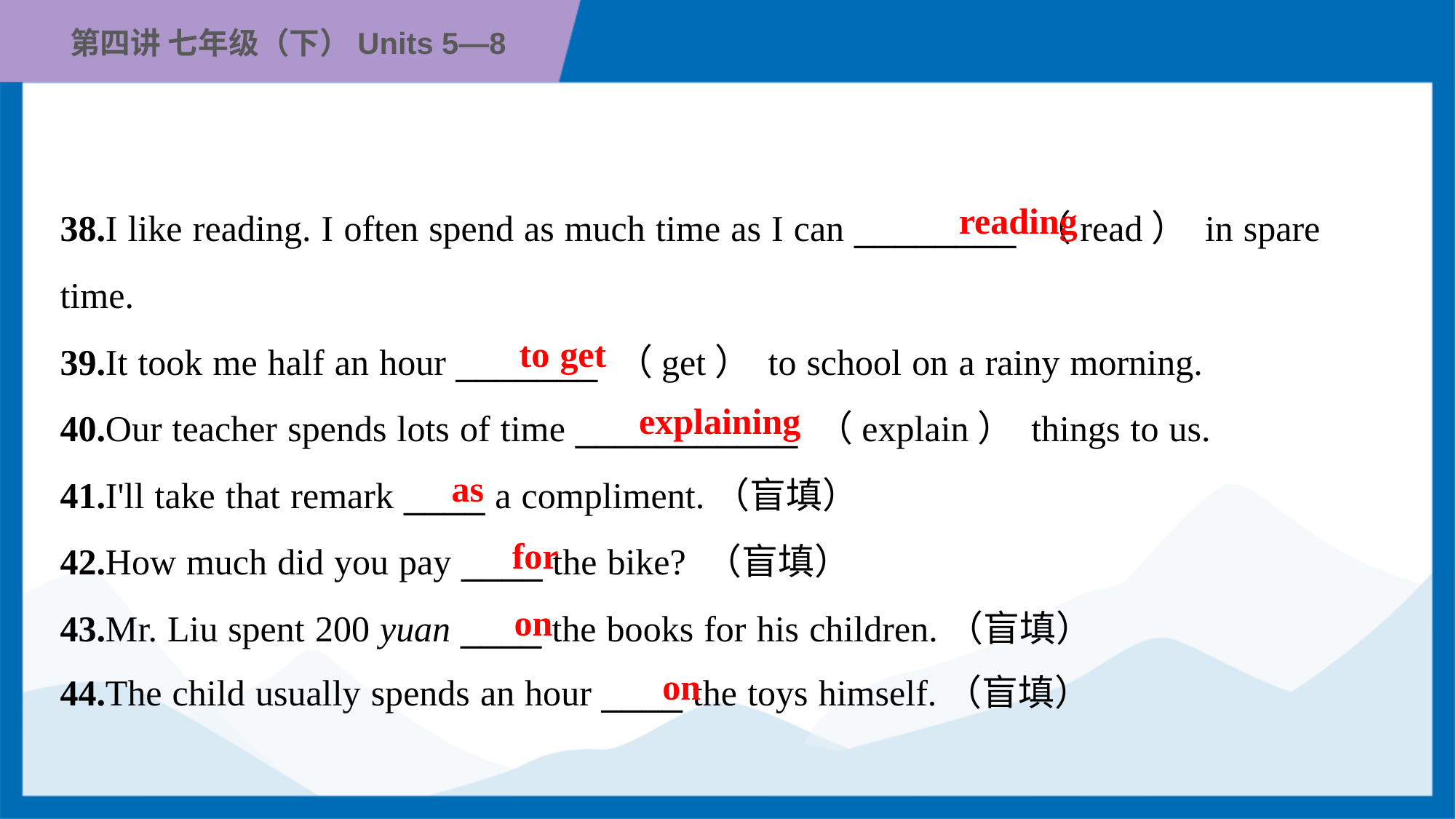

reading
38.I like reading. I often spend as much time as I can ________ （read） in spare
time.
39.It took me half an hour _______ （get） to school on a rainy morning.
40.Our teacher spends lots of time ___________ （explain） things to us.
41.I'll take that remark ____ a compliment.（盲填）
42.How much did you pay ____ the bike? （盲填）
43.Mr. Liu spent 200 yuan ____ the books for his children.（盲填）
44.The child usually spends an hour ____ the toys himself.（盲填）
to get
explaining
as
for
on
on